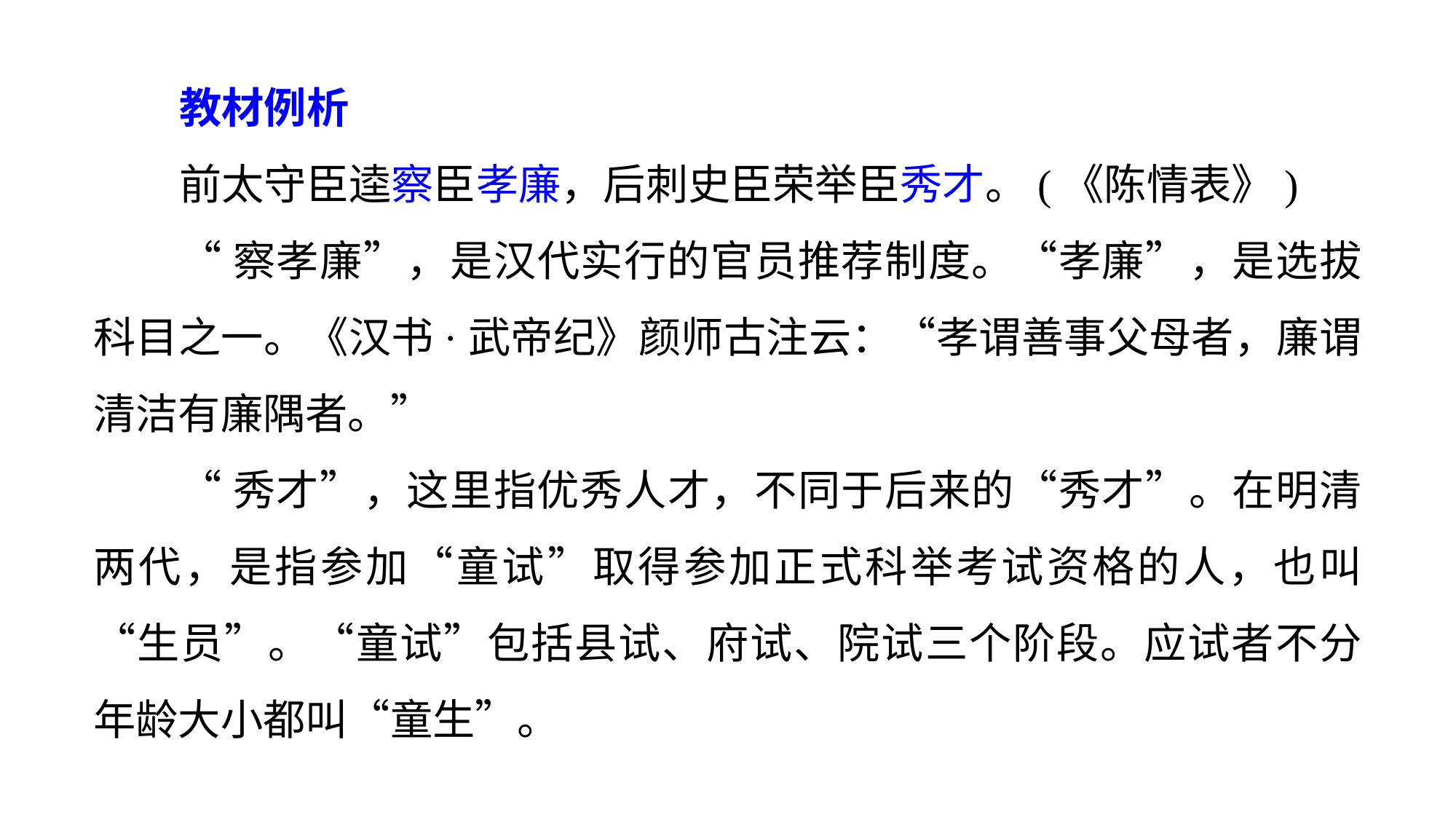

教材例析
前太守臣逵察臣孝廉，后刺史臣荣举臣秀才。(《陈情表》)
“察孝廉”，是汉代实行的官员推荐制度。“孝廉”，是选拔科目之一。《汉书·武帝纪》颜师古注云：“孝谓善事父母者，廉谓清洁有廉隅者。”
“秀才”，这里指优秀人才，不同于后来的“秀才”。在明清两代，是指参加“童试”取得参加正式科举考试资格的人，也叫“生员”。“童试”包括县试、府试、院试三个阶段。应试者不分年龄大小都叫“童生”。